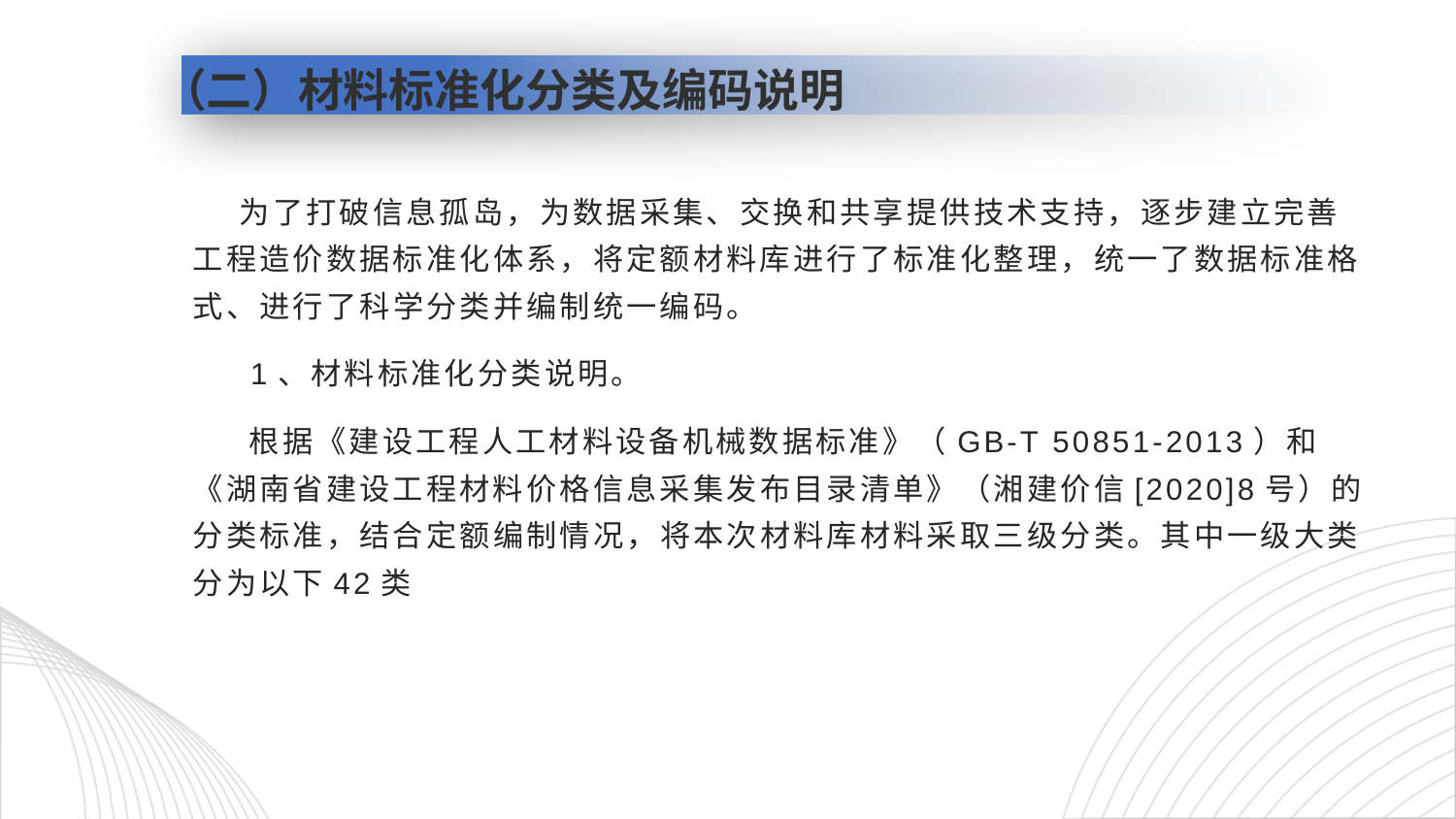

# （二）材料标准化分类及编码说明

    为了打破信息孤岛，为数据采集、交换和共享提供技术支持，逐步建立完善工程造价数据标准化体系，将定额材料库进行了标准化整理，统一了数据标准格式、进行了科学分类并编制统一编码。
     1、材料标准化分类说明。
     根据《建设工程人工材料设备机械数据标准》（GB-T 50851-2013）和《湖南省建设工程材料价格信息采集发布目录清单》（湘建价信[2020]8号）的分类标准，结合定额编制情况，将本次材料库材料采取三级分类。其中一级大类分为以下42类